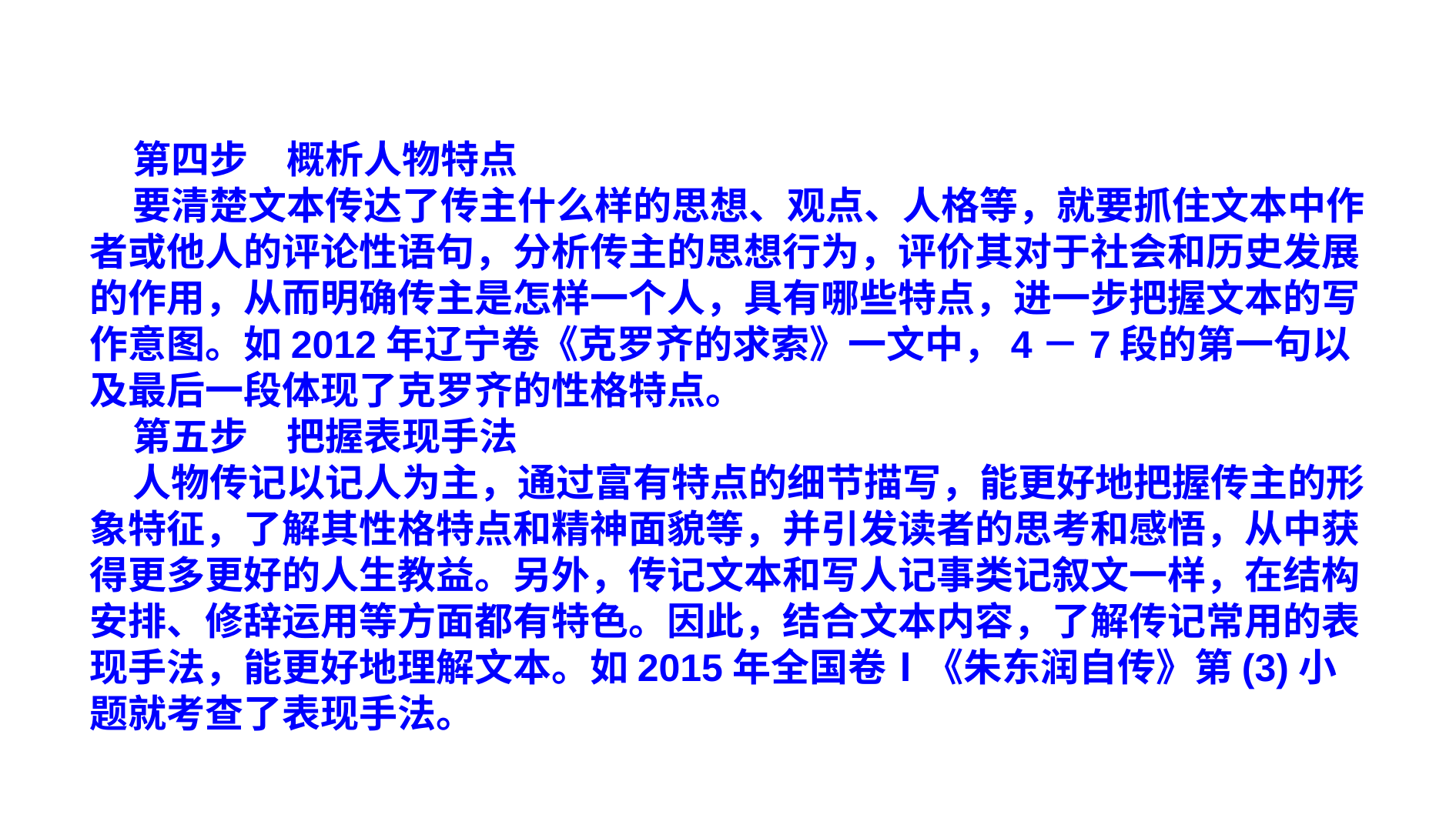

第四步　概析人物特点
    要清楚文本传达了传主什么样的思想、观点、人格等，就要抓住文本中作者或他人的评论性语句，分析传主的思想行为，评价其对于社会和历史发展的作用，从而明确传主是怎样一个人，具有哪些特点，进一步把握文本的写作意图。如2012年辽宁卷《克罗齐的求索》一文中，4－7段的第一句以及最后一段体现了克罗齐的性格特点。
    第五步　把握表现手法
    人物传记以记人为主，通过富有特点的细节描写，能更好地把握传主的形象特征，了解其性格特点和精神面貌等，并引发读者的思考和感悟，从中获得更多更好的人生教益。另外，传记文本和写人记事类记叙文一样，在结构安排、修辞运用等方面都有特色。因此，结合文本内容，了解传记常用的表现手法，能更好地理解文本。如2015年全国卷Ⅰ《朱东润自传》第(3)小题就考查了表现手法。